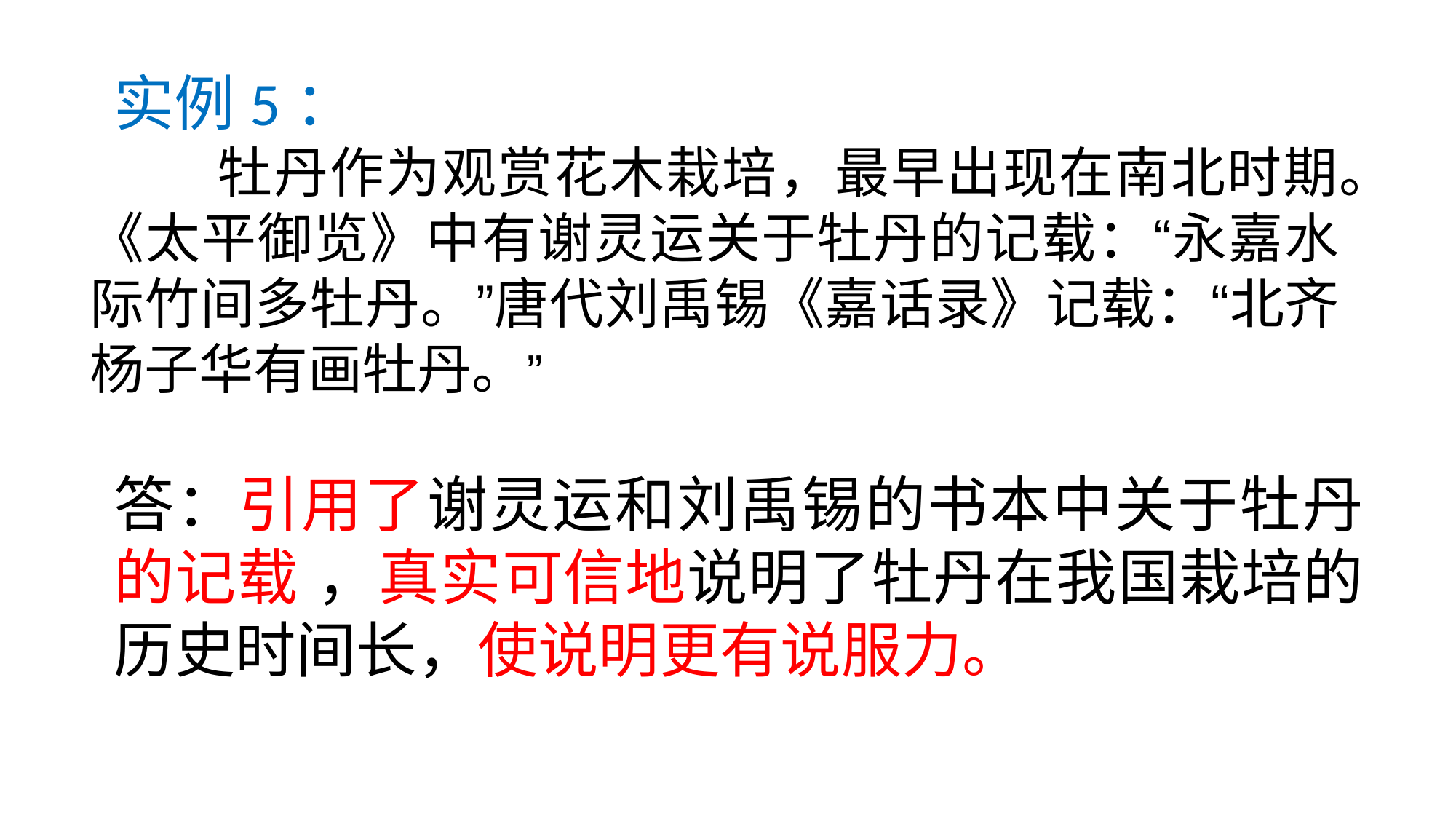

实例5：
        牡丹作为观赏花木栽培，最早出现在南北时期。《太平御览》中有谢灵运关于牡丹的记载：“永嘉水际竹间多牡丹。”唐代刘禹锡《嘉话录》记载：“北齐杨子华有画牡丹。”

答：引用了谢灵运和刘禹锡的书本中关于牡丹的记载 ，真实可信地说明了牡丹在我国栽培的历史时间长，使说明更有说服力。